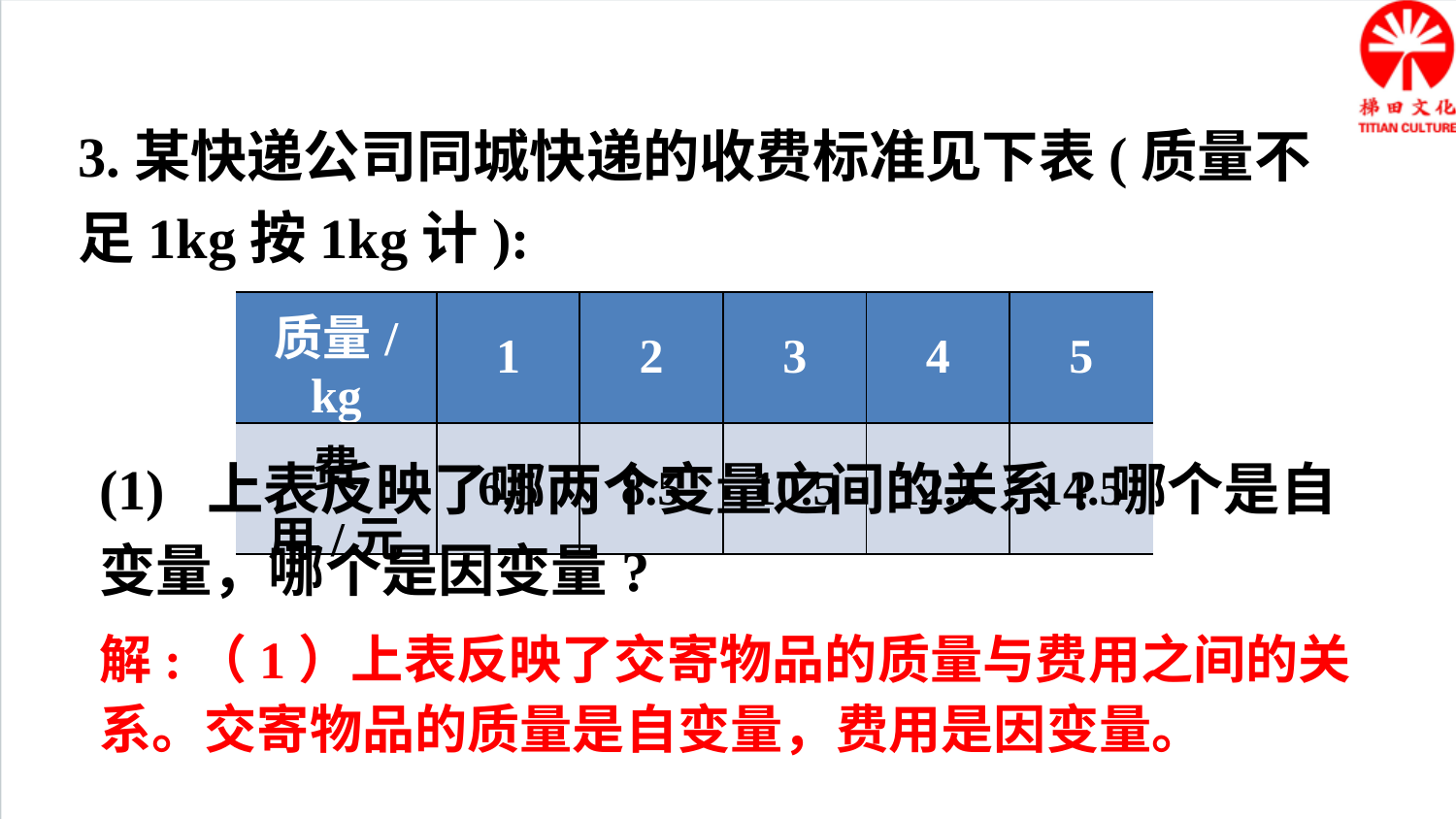

3.某快递公司同城快递的收费标准见下表(质量不足1kg按1kg计):
| 质量/kg | 1 | 2 | 3 | 4 | 5 |
| --- | --- | --- | --- | --- | --- |
| 费用/元 | 6.5 | 8.5 | 10.5 | 12.5 | 14.5 |
(1)  上表反映了哪两个变量之间的关系?哪个是自变量，哪个是因变量?
解:（1）上表反映了交寄物品的质量与费用之间的关系。交寄物品的质量是自变量，费用是因变量。